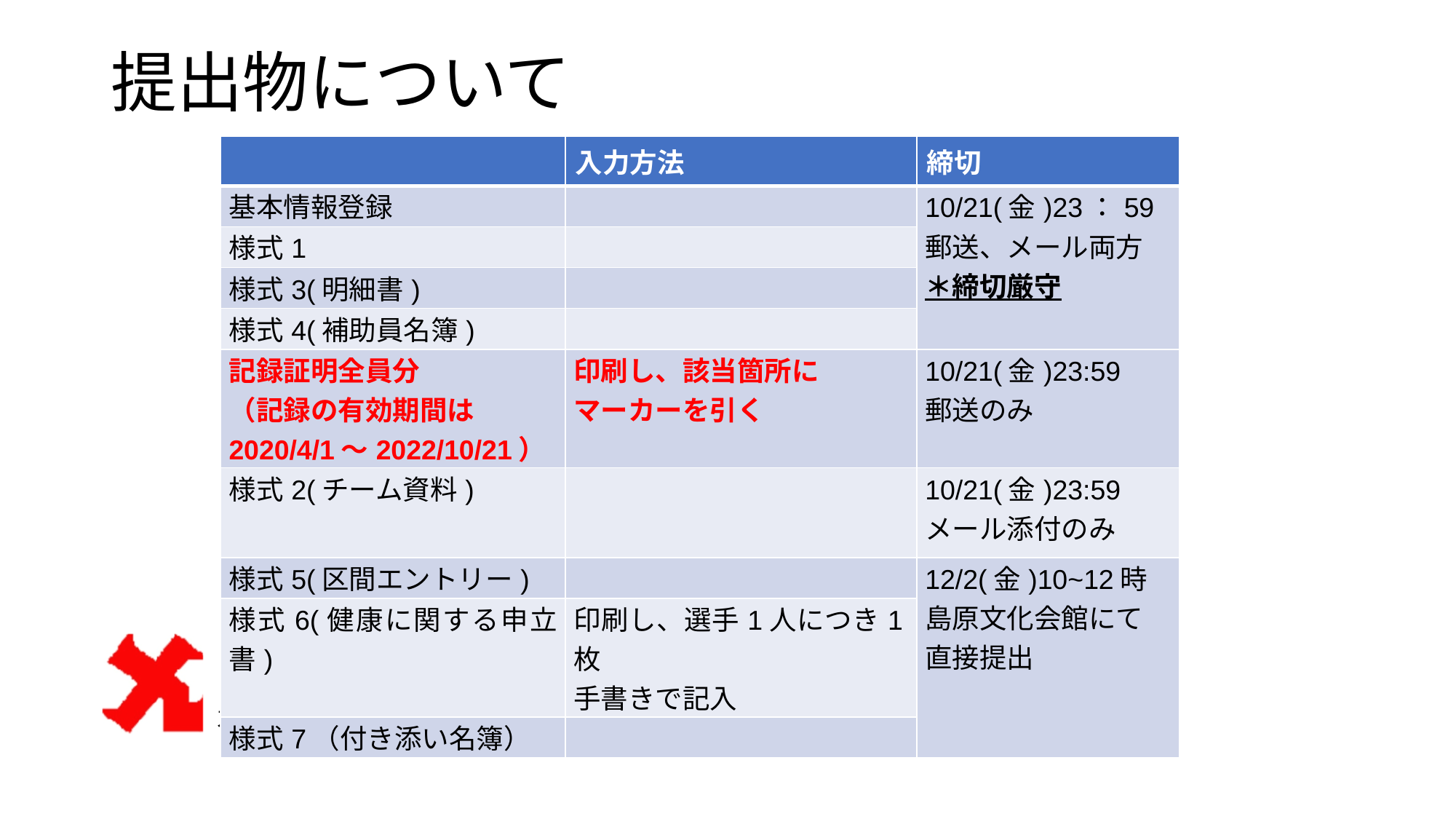

# 提出物について

|  | 入力方法 | 締切 |
| --- | --- | --- |
| 基本情報登録 |  | 10/21(金)23：59 郵送、メール両方 ＊締切厳守 |
| 様式1 |  |  |
| 様式3(明細書) |  |  |
| 様式4(補助員名簿) |  |  |
| 記録証明全員分 （記録の有効期間は 2020/4/1～2022/10/21） | 印刷し、該当箇所に マーカーを引く | 10/21(金)23:59 郵送のみ |
| 様式2(チーム資料) |  | 10/21(金)23:59 メール添付のみ |
| 様式5(区間エントリー) |  | 12/2(金)10~12時 島原文化会館にて 直接提出 |
| 様式6(健康に関する申立書) | 印刷し、選手1人につき1枚 手書きで記入 |  |
| 様式7（付き添い名簿） |  |  |